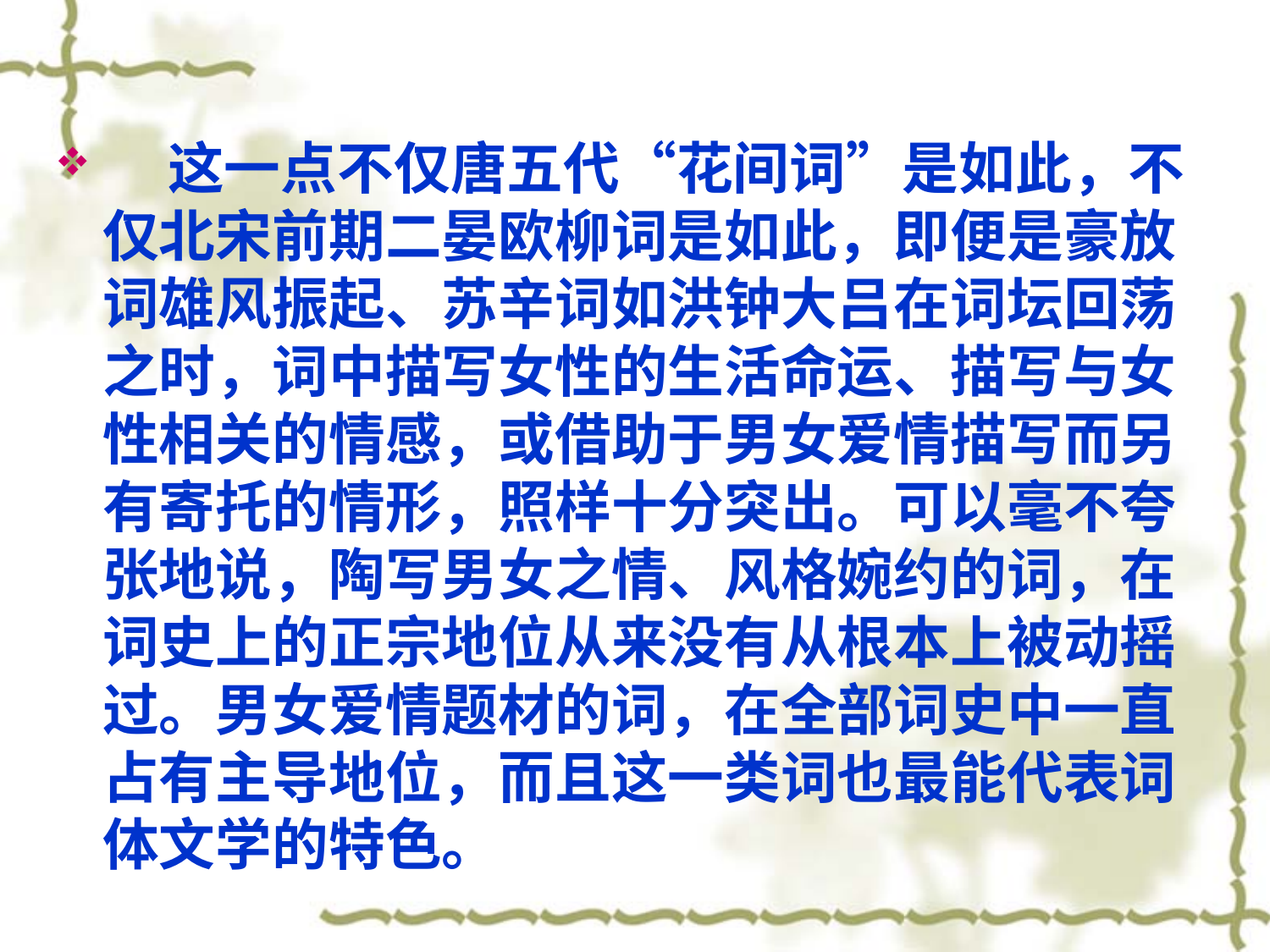

#
    这一点不仅唐五代“花间词”是如此，不仅北宋前期二晏欧柳词是如此，即便是豪放词雄风振起、苏辛词如洪钟大吕在词坛回荡之时，词中描写女性的生活命运、描写与女性相关的情感，或借助于男女爱情描写而另有寄托的情形，照样十分突出。可以毫不夸张地说，陶写男女之情、风格婉约的词，在词史上的正宗地位从来没有从根本上被动摇过。男女爱情题材的词，在全部词史中一直占有主导地位，而且这一类词也最能代表词体文学的特色。